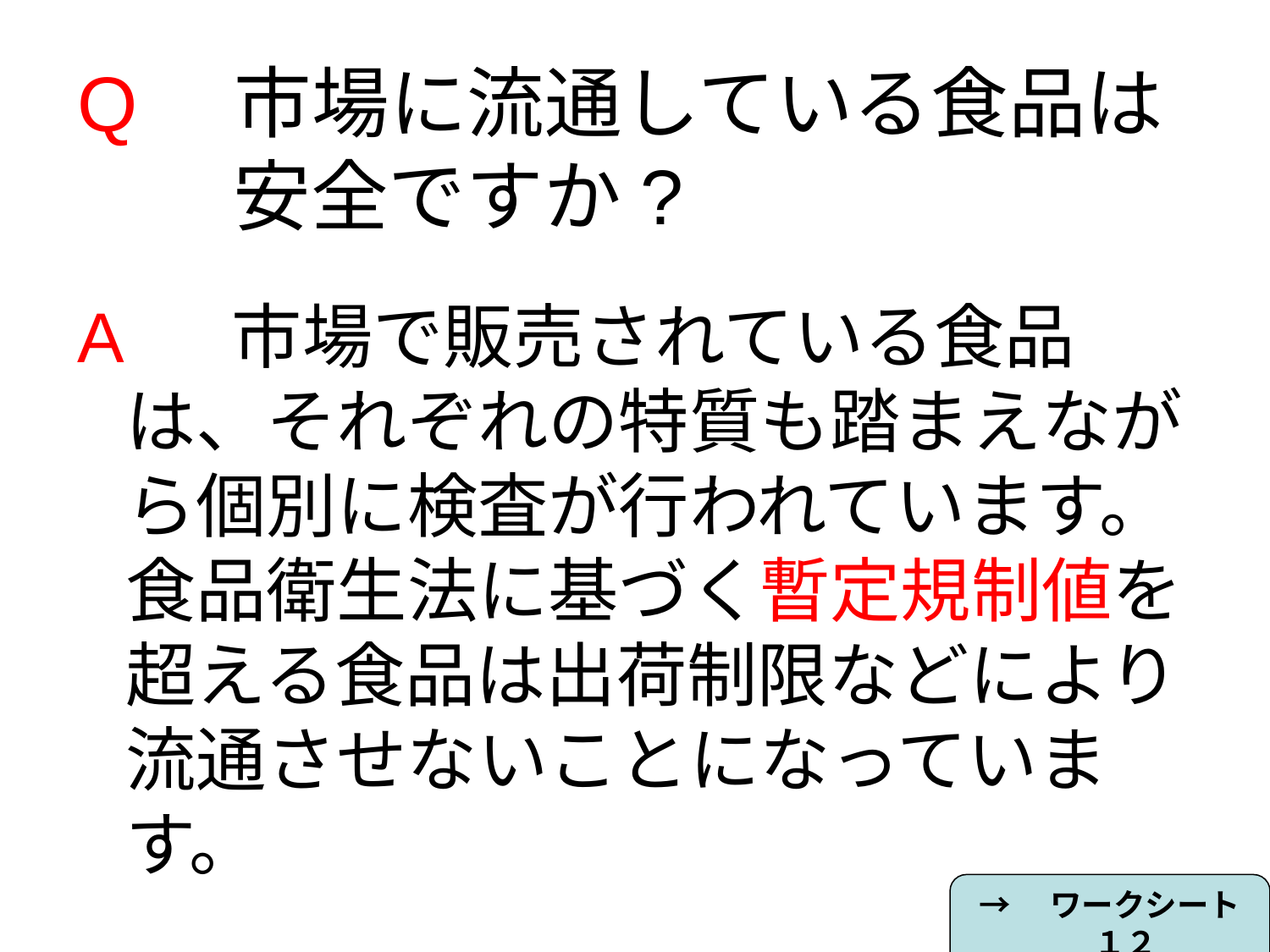

# Q　市場に流通している食品は 　　安全ですか?
A 　市場で販売されている食品は、それぞれの特質も踏まえながら個別に検査が行われています。食品衛生法に基づく暫定規制値を超える食品は出荷制限などにより流通させないことになっています。
→　ワークシート　１２